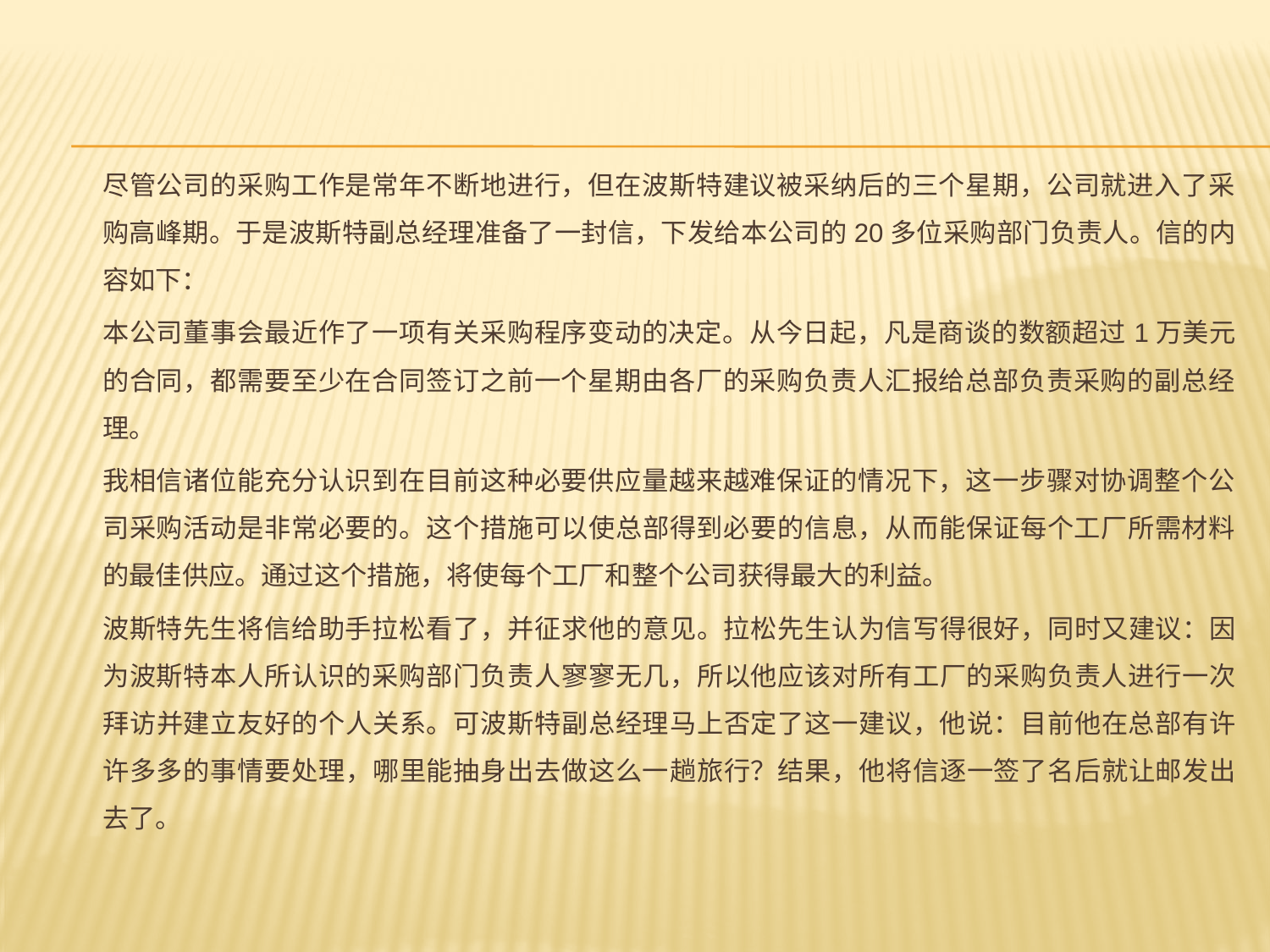

尽管公司的采购工作是常年不断地进行，但在波斯特建议被采纳后的三个星期，公司就进入了采购高峰期。于是波斯特副总经理准备了一封信，下发给本公司的20多位采购部门负责人。信的内容如下：
本公司董事会最近作了一项有关采购程序变动的决定。从今日起，凡是商谈的数额超过1万美元的合同，都需要至少在合同签订之前一个星期由各厂的采购负责人汇报给总部负责采购的副总经理。
我相信诸位能充分认识到在目前这种必要供应量越来越难保证的情况下，这一步骤对协调整个公司采购活动是非常必要的。这个措施可以使总部得到必要的信息，从而能保证每个工厂所需材料的最佳供应。通过这个措施，将使每个工厂和整个公司获得最大的利益。
波斯特先生将信给助手拉松看了，并征求他的意见。拉松先生认为信写得很好，同时又建议：因为波斯特本人所认识的采购部门负责人寥寥无几，所以他应该对所有工厂的采购负责人进行一次拜访并建立友好的个人关系。可波斯特副总经理马上否定了这一建议，他说：目前他在总部有许许多多的事情要处理，哪里能抽身出去做这么一趟旅行？结果，他将信逐一签了名后就让邮发出去了。